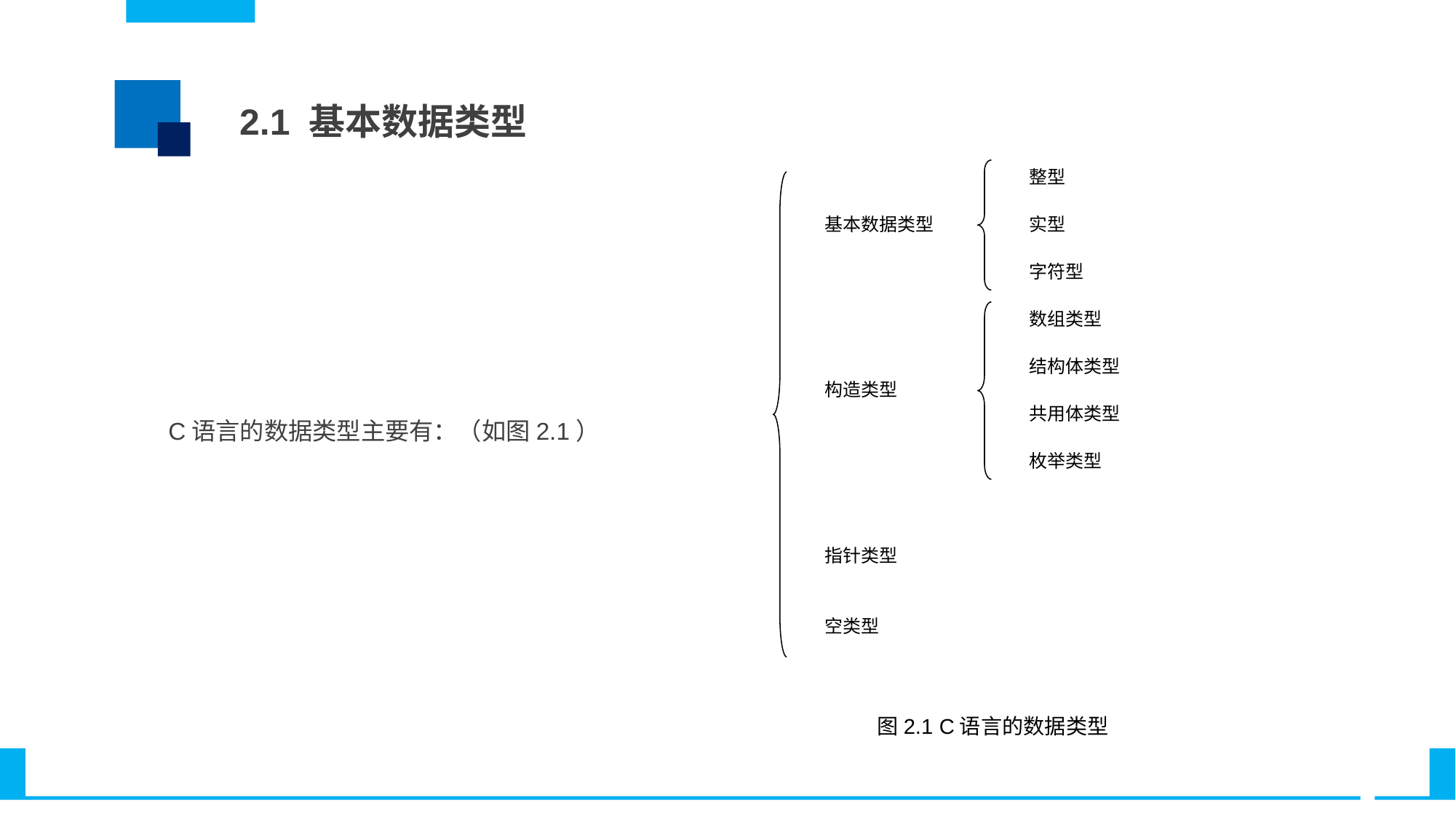

2.1 基本数据类型

整型

基本数据类型

实型
字符型

数组类型
结构体类型
构造类型
共用体类型
枚举类型
指针类型
空类型
C语言的数据类型主要有：（如图2.1）
图2.1 C语言的数据类型